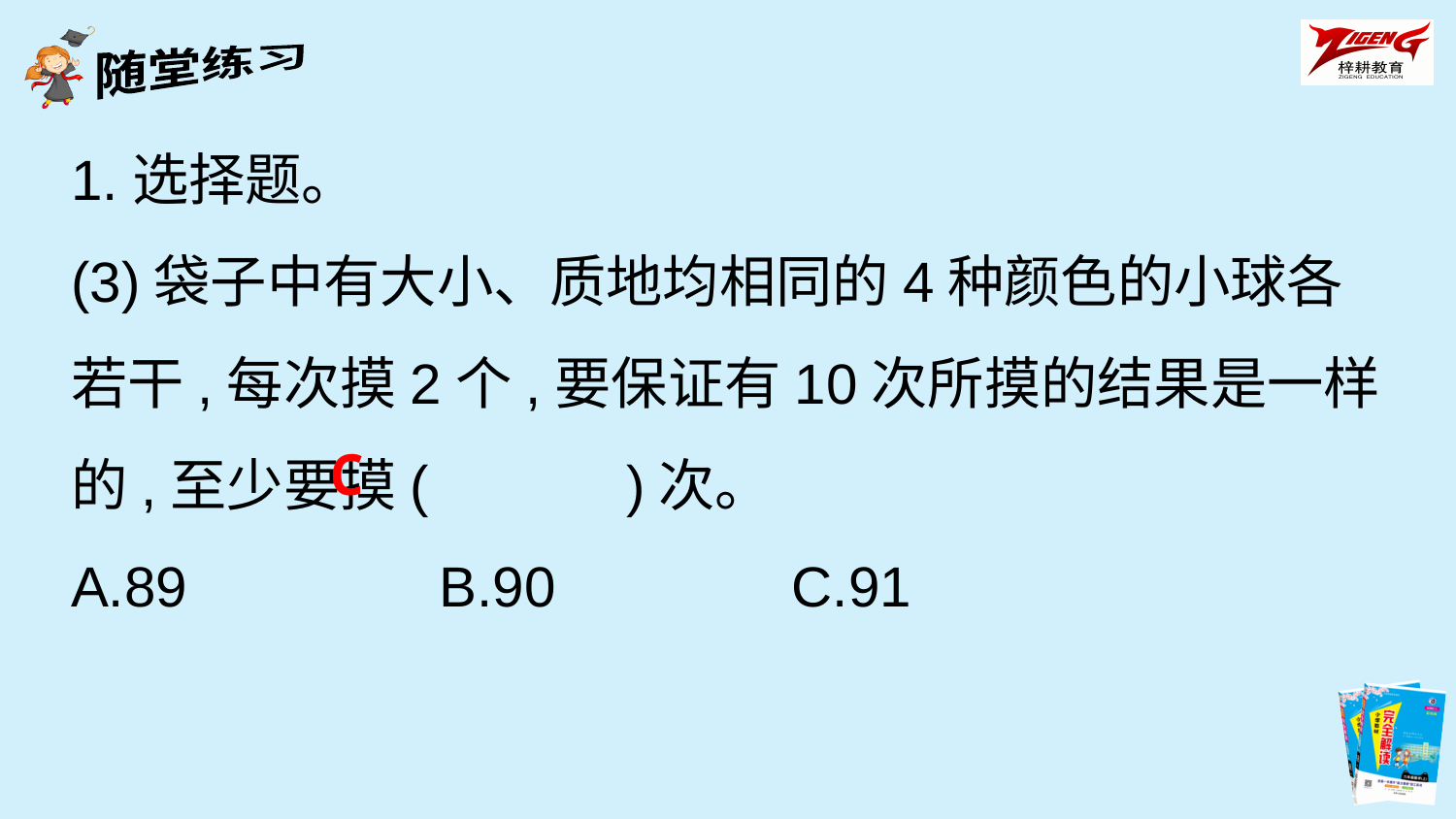

1.选择题。
(3)袋子中有大小、质地均相同的4种颜色的小球各若干,每次摸2个,要保证有10次所摸的结果是一样的,至少要摸(　　　)次。
A.89                B.90               C.91
C